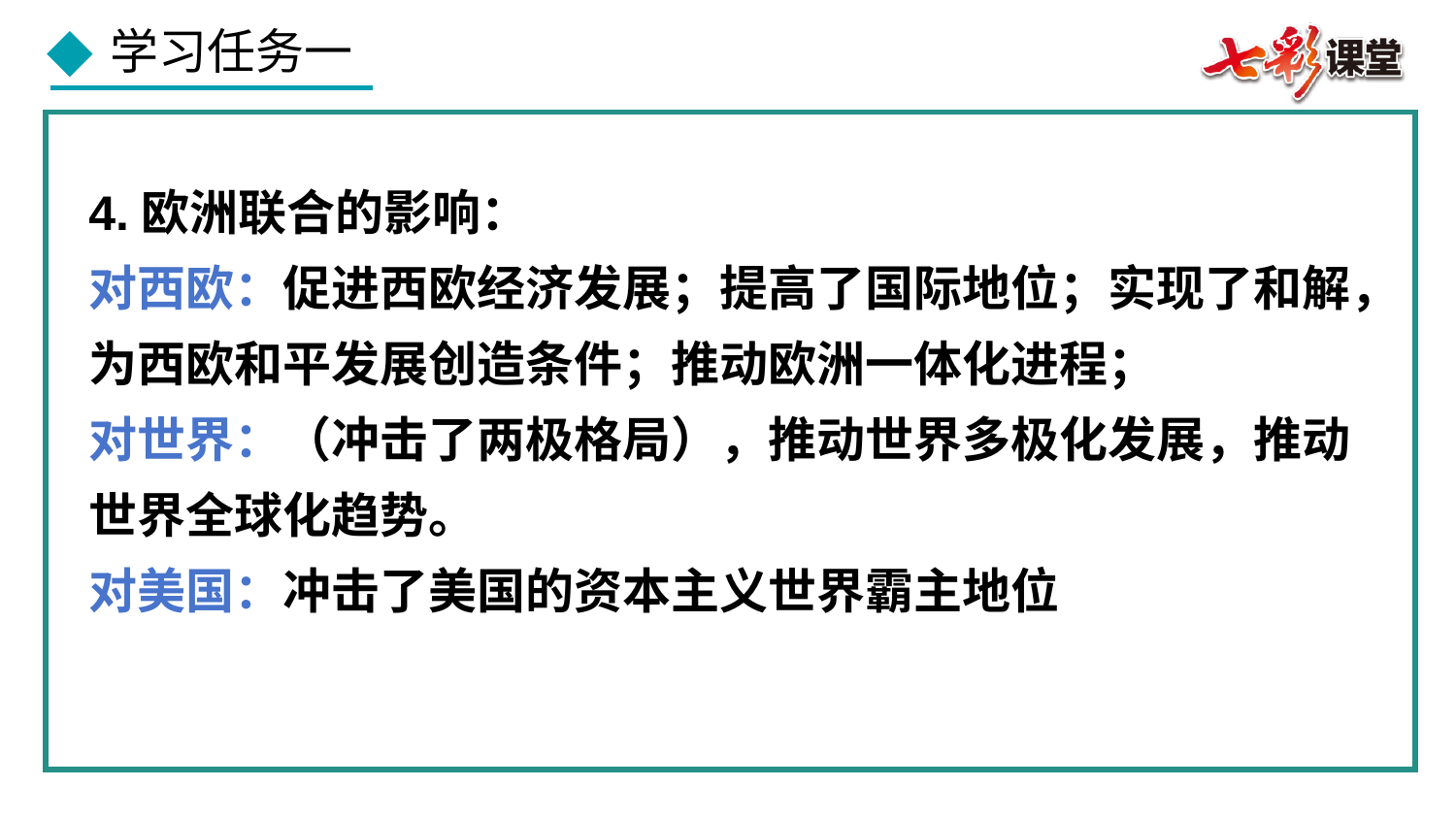

4.欧洲联合的影响：
对西欧：促进西欧经济发展；提高了国际地位；实现了和解， 为西欧和平发展创造条件；推动欧洲一体化进程；
对世界：（冲击了两极格局），推动世界多极化发展，推动
世界全球化趋势。
对美国：冲击了美国的资本主义世界霸主地位